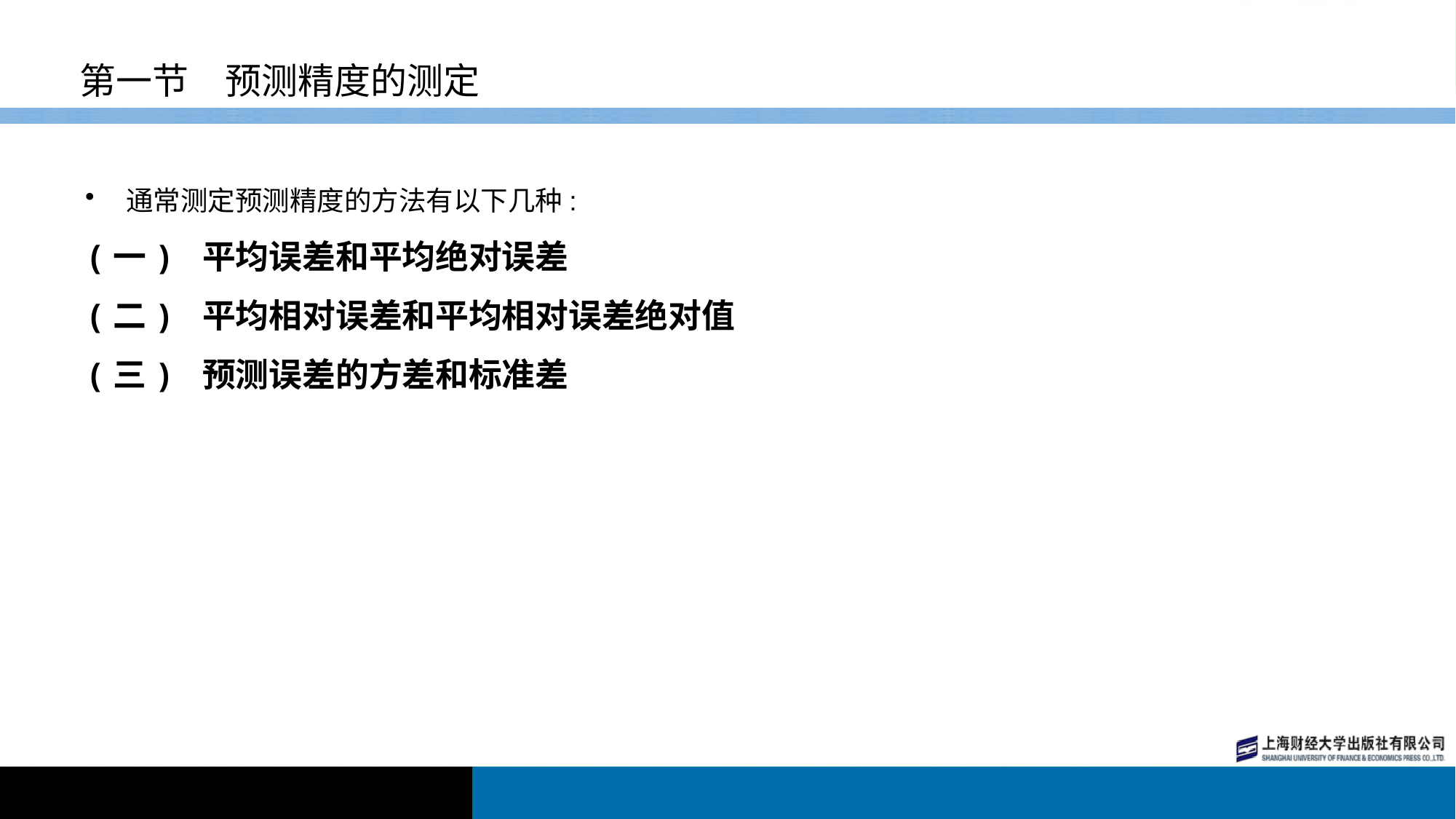

# 第一节　预测精度的测定
通常测定预测精度的方法有以下几种:
(一) 平均误差和平均绝对误差
(二) 平均相对误差和平均相对误差绝对值
(三) 预测误差的方差和标准差
4